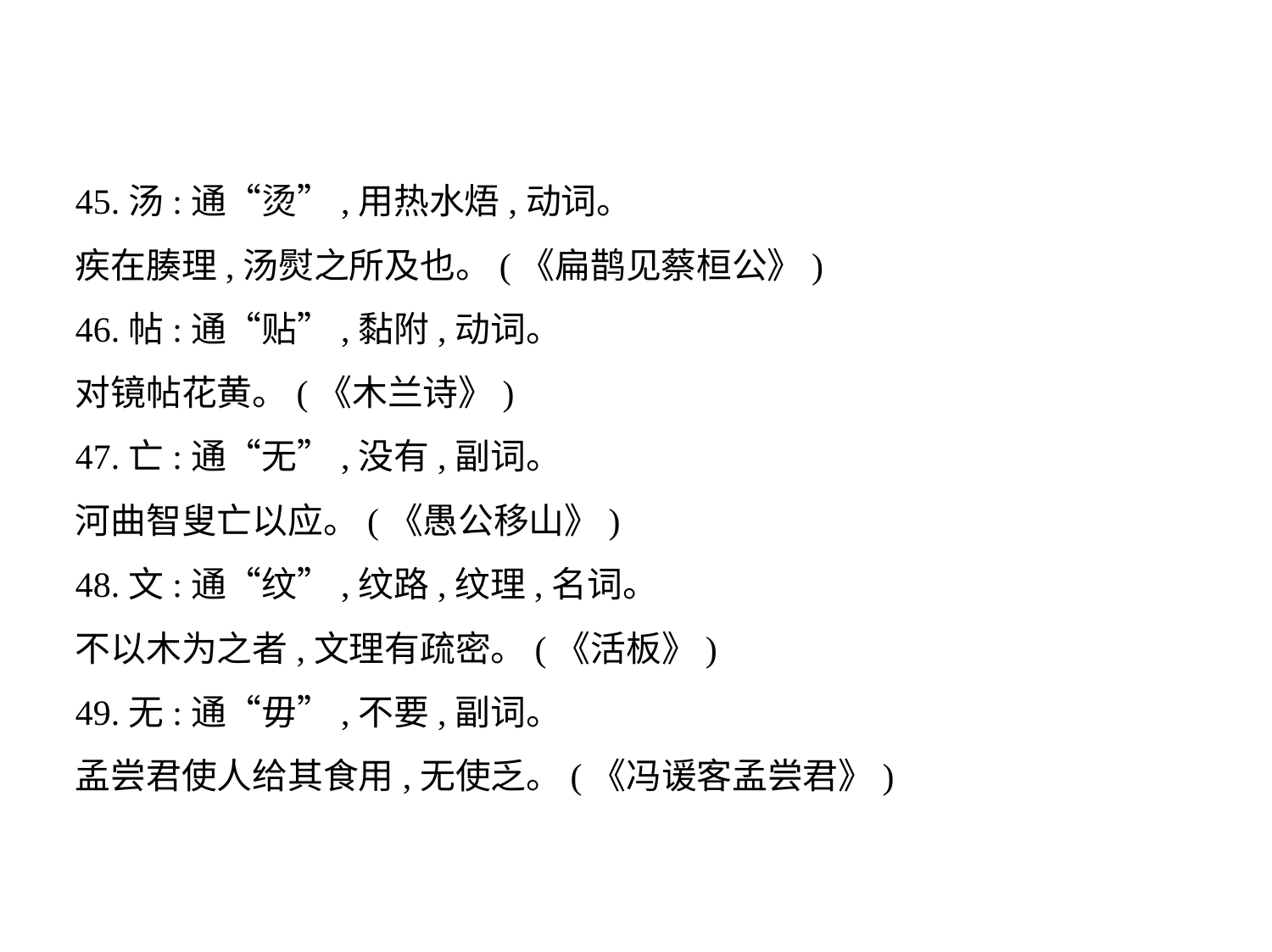

45.汤:通“烫”,用热水焐,动词。
疾在腠理,汤熨之所及也。(《扁鹊见蔡桓公》)
46.帖:通“贴”,黏附,动词。
对镜帖花黄。(《木兰诗》)
47.亡:通“无”,没有,副词。
河曲智叟亡以应。(《愚公移山》)
48.文:通“纹”,纹路,纹理,名词。
不以木为之者,文理有疏密。(《活板》)
49.无:通“毋”,不要,副词。
孟尝君使人给其食用,无使乏。(《冯谖客孟尝君》)